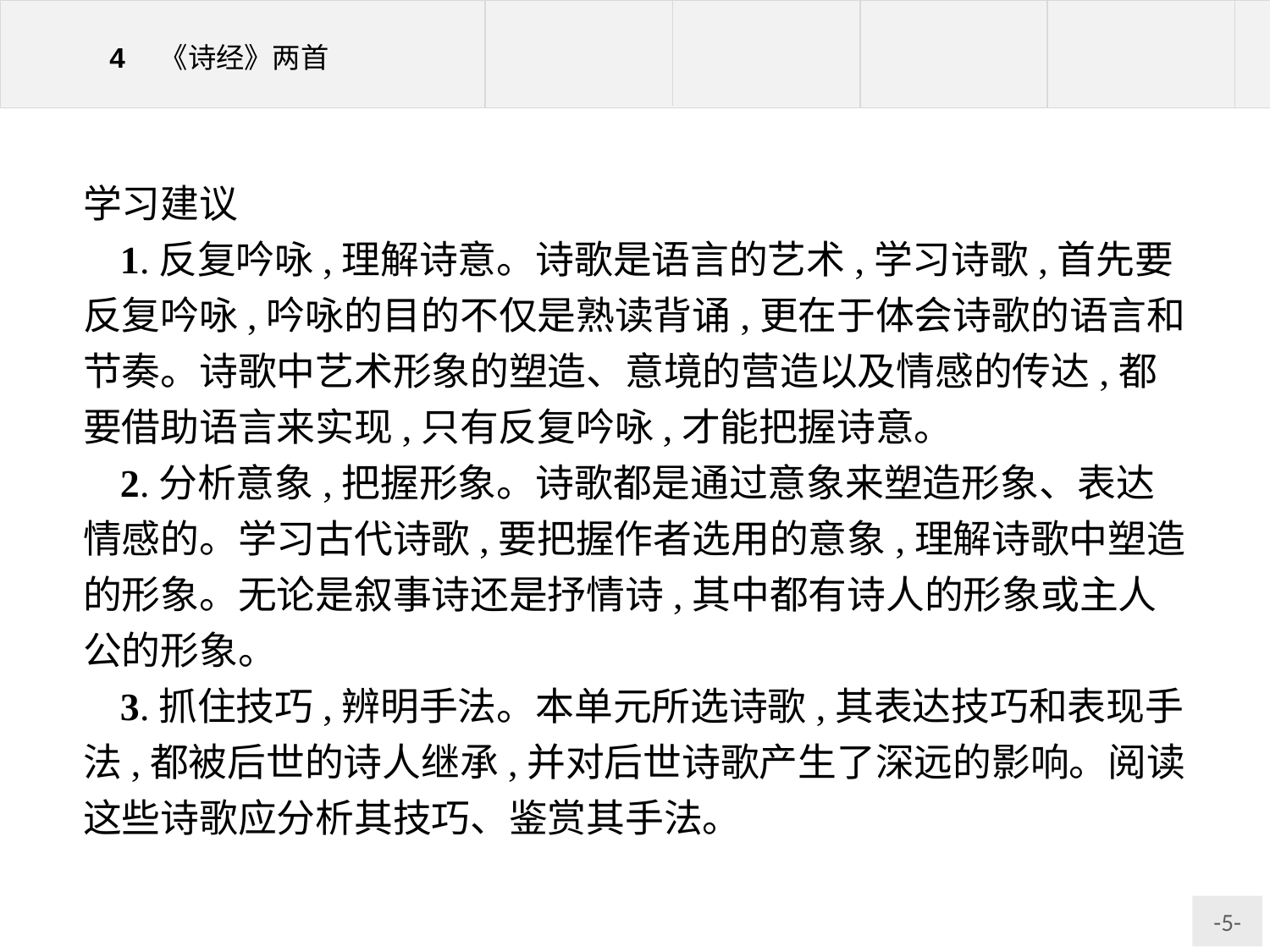

学习建议
1.反复吟咏,理解诗意。诗歌是语言的艺术,学习诗歌,首先要反复吟咏,吟咏的目的不仅是熟读背诵,更在于体会诗歌的语言和节奏。诗歌中艺术形象的塑造、意境的营造以及情感的传达,都要借助语言来实现,只有反复吟咏,才能把握诗意。
2.分析意象,把握形象。诗歌都是通过意象来塑造形象、表达情感的。学习古代诗歌,要把握作者选用的意象,理解诗歌中塑造的形象。无论是叙事诗还是抒情诗,其中都有诗人的形象或主人公的形象。
3.抓住技巧,辨明手法。本单元所选诗歌,其表达技巧和表现手法,都被后世的诗人继承,并对后世诗歌产生了深远的影响。阅读这些诗歌应分析其技巧、鉴赏其手法。